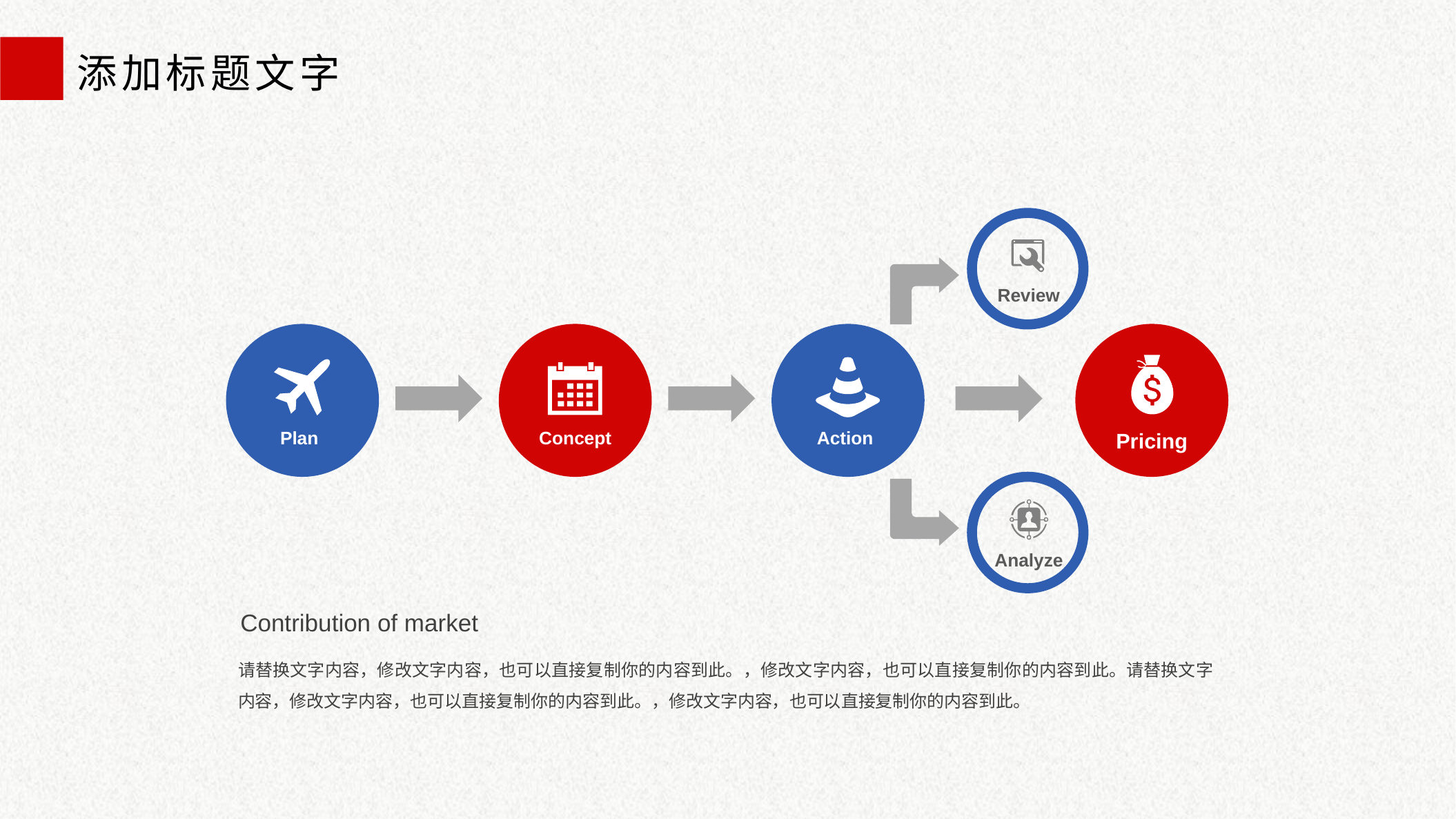

添加标题文字

Review

Plan

Concept

Action

Pricing

Pricing

Analyze

Contribution of market
请替换文字内容，修改文字内容，也可以直接复制你的内容到此。，修改文字内容，也可以直接复制你的内容到此。请替换文字内容，修改文字内容，也可以直接复制你的内容到此。，修改文字内容，也可以直接复制你的内容到此。